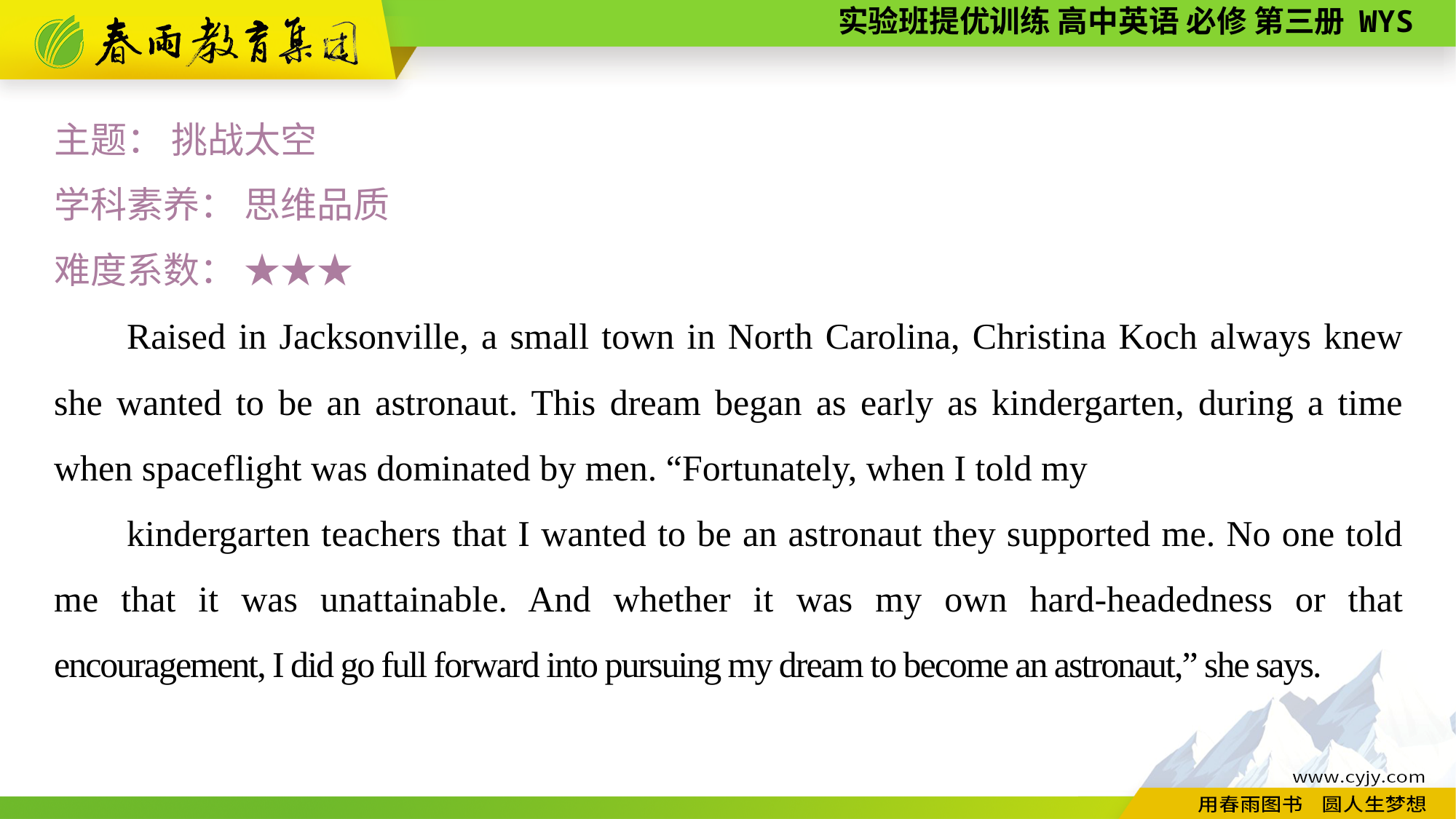

主题： 挑战太空
学科素养： 思维品质
难度系数： ★★★
Raised in Jacksonville, a small town in North Carolina, Christina Koch always knew she wanted to be an astronaut. This dream began as early as kindergarten, during a time when spaceflight was dominated by men. “Fortunately, when I told my
kindergarten teachers that I wanted to be an astronaut they supported me. No one told me that it was unattainable. And whether it was my own hard-headedness or that encouragement, I did go full forward into pursuing my dream to become an astronaut,” she says.